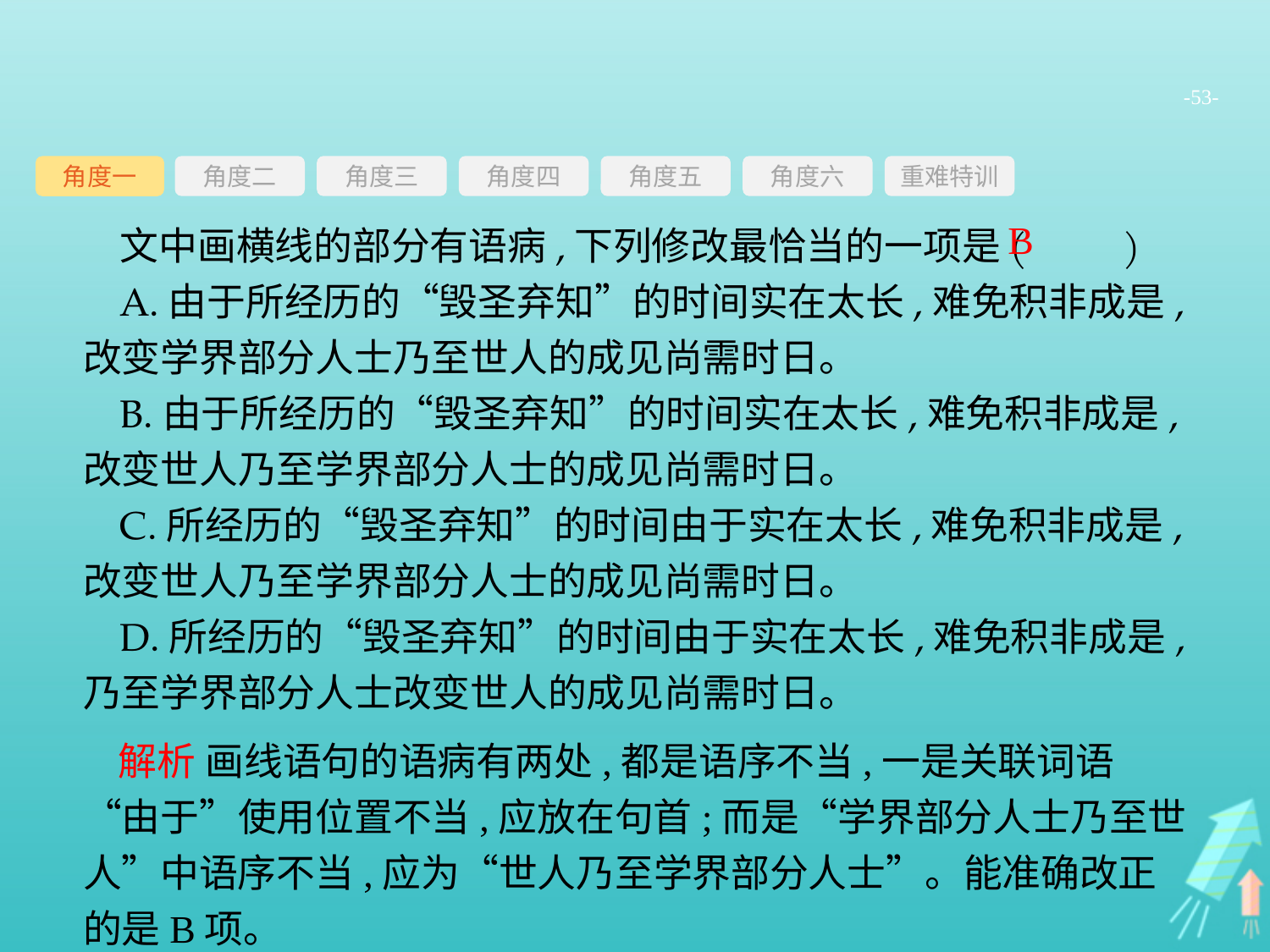

-53-
角度三
角度四
角度五
角度六
重难特训
角度二
角度一
文中画横线的部分有语病,下列修改最恰当的一项是(　　)
A.由于所经历的“毁圣弃知”的时间实在太长,难免积非成是,改变学界部分人士乃至世人的成见尚需时日。
B.由于所经历的“毁圣弃知”的时间实在太长,难免积非成是,改变世人乃至学界部分人士的成见尚需时日。
C.所经历的“毁圣弃知”的时间由于实在太长,难免积非成是,改变世人乃至学界部分人士的成见尚需时日。
D.所经历的“毁圣弃知”的时间由于实在太长,难免积非成是,乃至学界部分人士改变世人的成见尚需时日。
B
   解析 画线语句的语病有两处,都是语序不当,一是关联词语“由于”使用位置不当,应放在句首;而是“学界部分人士乃至世人”中语序不当,应为“世人乃至学界部分人士”。能准确改正的是B项。